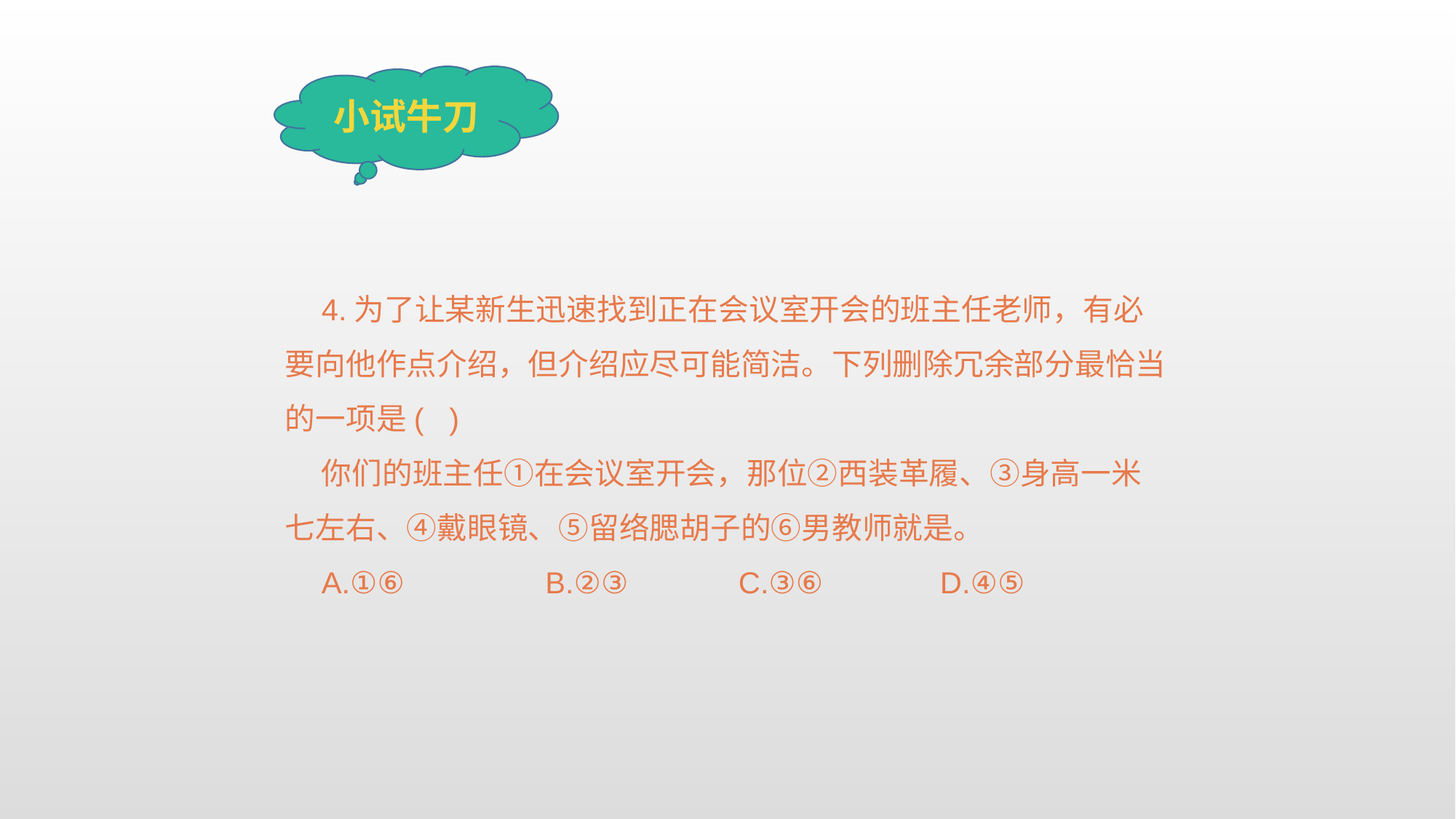

小试牛刀
4.为了让某新生迅速找到正在会议室开会的班主任老师，有必要向他作点介绍，但介绍应尽可能简洁。下列删除冗余部分最恰当的一项是(   )
你们的班主任①在会议室开会，那位②西装革履、③身高一米七左右、④戴眼镜、⑤留络腮胡子的⑥男教师就是。
A.①⑥	     B.②③	  C.③⑥    	D.④⑤